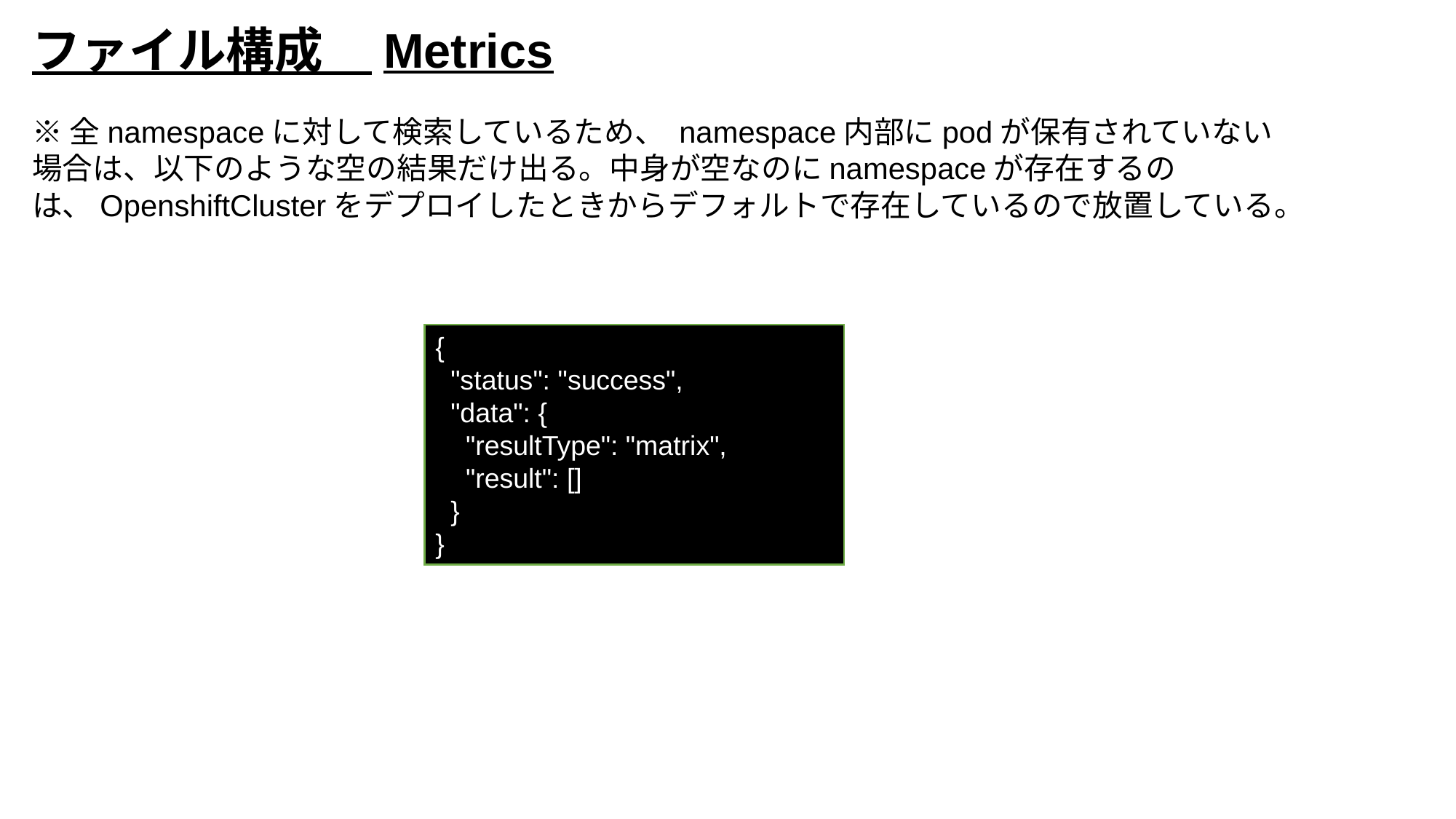

ファイル構成　Metrics
※全namespaceに対して検索しているため、 namespace内部にpodが保有されていない場合は、以下のような空の結果だけ出る。中身が空なのにnamespaceが存在するのは、OpenshiftClusterをデプロイしたときからデフォルトで存在しているので放置している。
{
  "status": "success",
  "data": {
    "resultType": "matrix",
    "result": []
  }
}